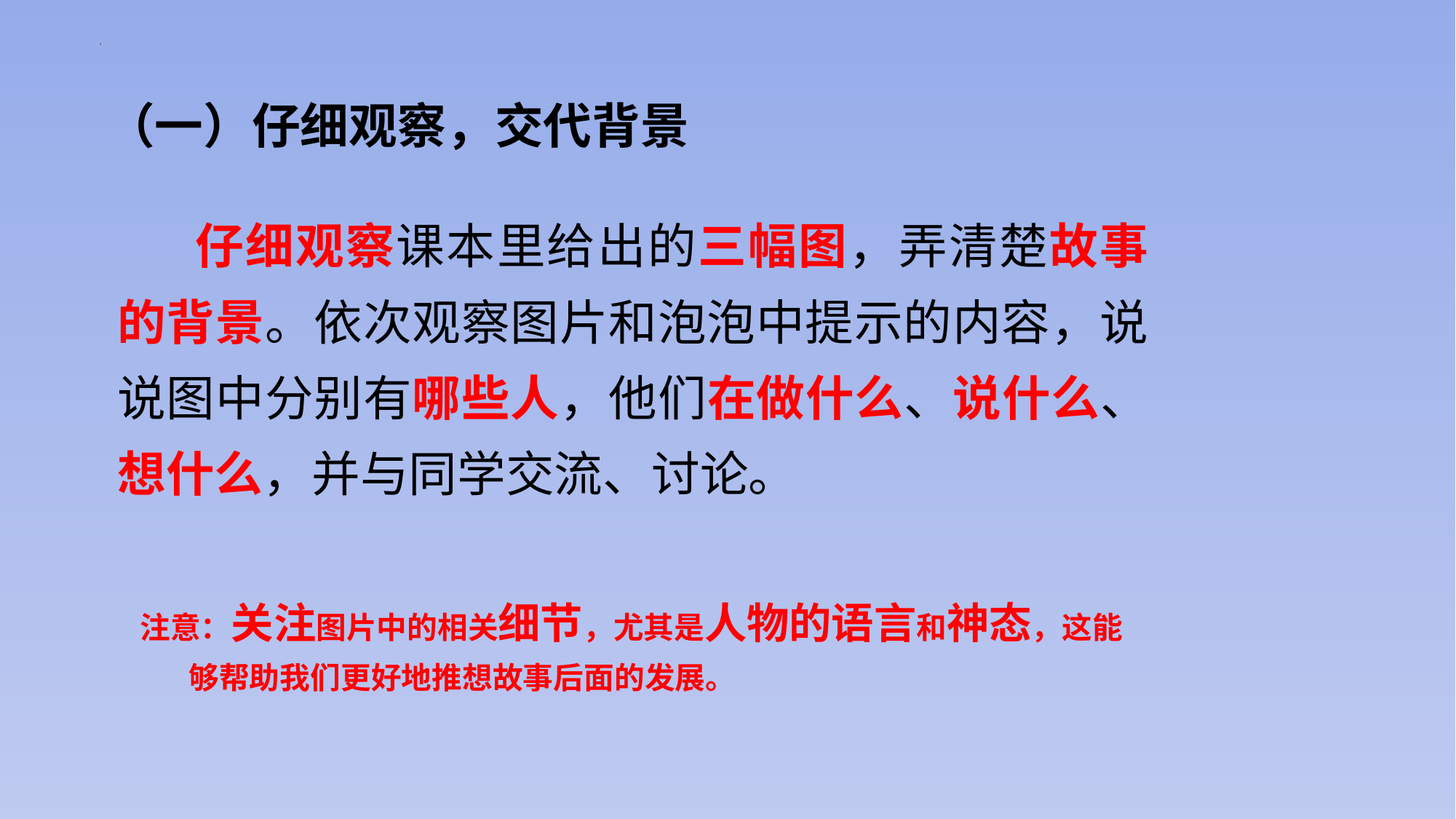

（一）仔细观察，交代背景
       仔细观察课本里给出的三幅图，弄清楚故事的背景。依次观察图片和泡泡中提示的内容，说说图中分别有哪些人，他们在做什么、说什么、想什么，并与同学交流、讨论。
注意：关注图片中的相关细节，尤其是人物的语言和神态，这能
      够帮助我们更好地推想故事后面的发展。